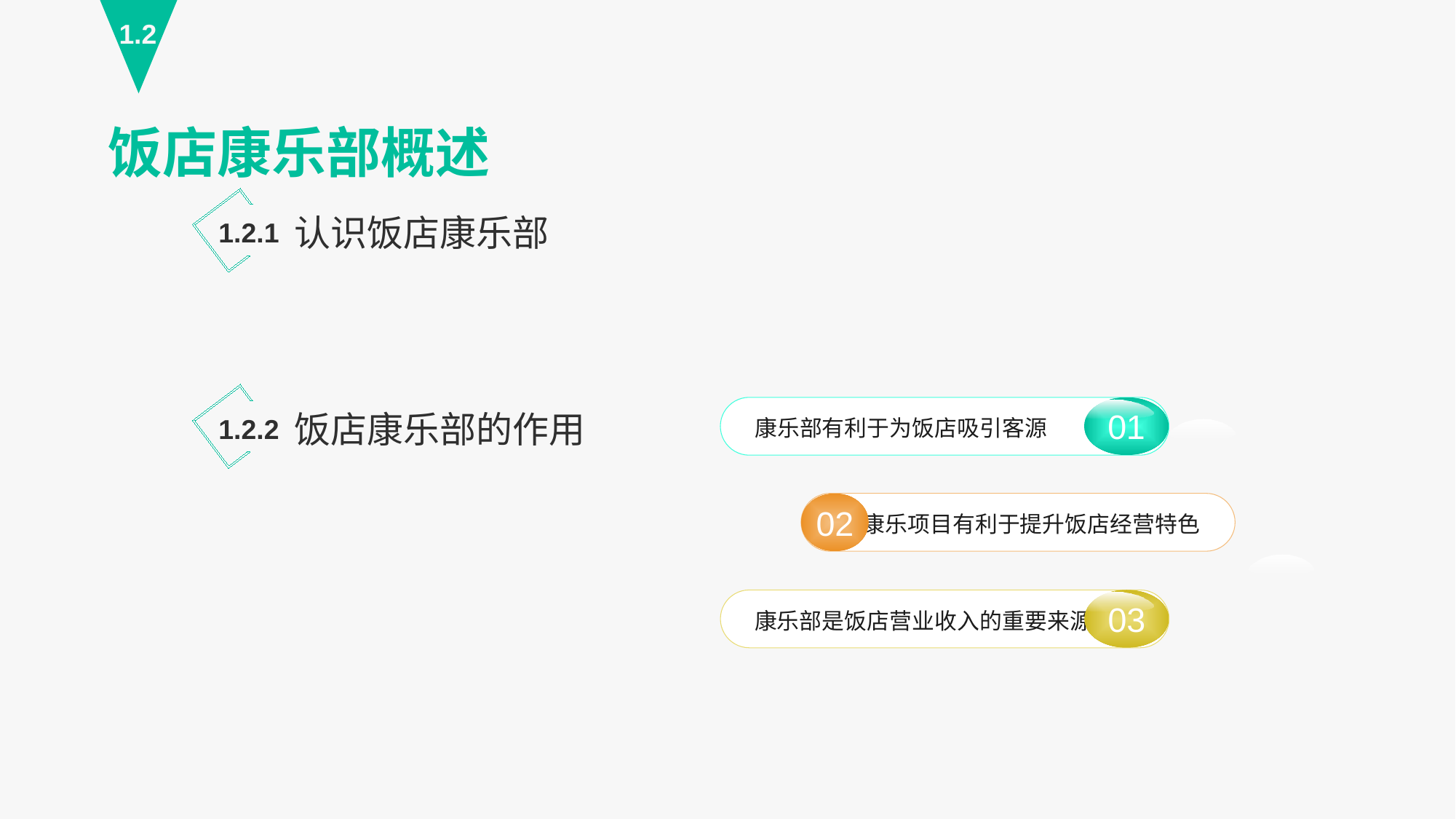

1.2
饭店康乐部概述

认识饭店康乐部
1.2.1

饭店康乐部的作用

01
康乐部有利于为饭店吸引客源
1.2.2

康乐项目有利于提升饭店经营特色
02

03
康乐部是饭店营业收入的重要来源